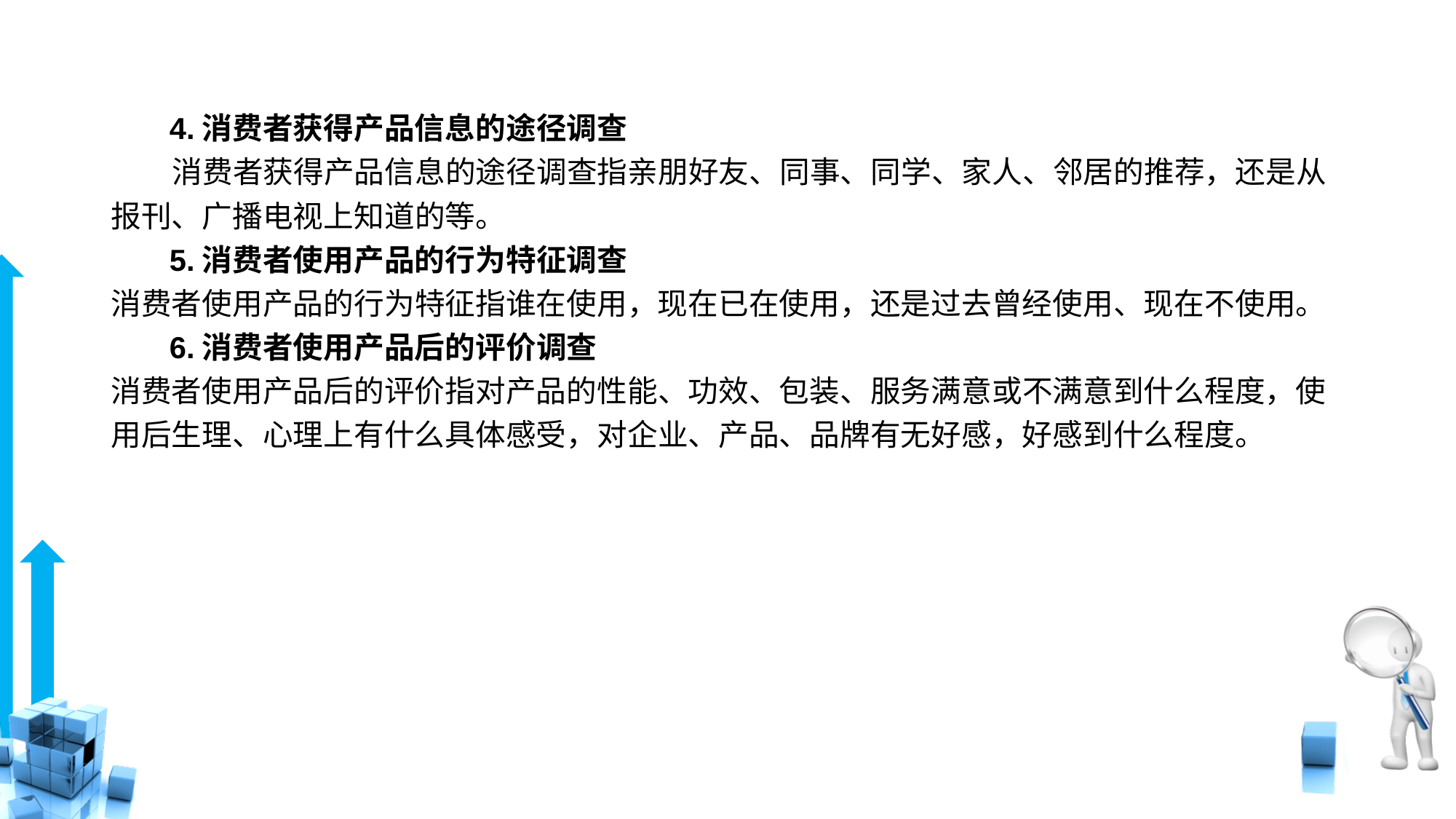

# 4.消费者获得产品信息的途径调查
        消费者获得产品信息的途径调查指亲朋好友、同事、同学、家人、邻居的推荐，还是从报刊、广播电视上知道的等。
       5.消费者使用产品的行为特征调查
消费者使用产品的行为特征指谁在使用，现在已在使用，还是过去曾经使用、现在不使用。
       6.消费者使用产品后的评价调查
消费者使用产品后的评价指对产品的性能、功效、包装、服务满意或不满意到什么程度，使用后生理、心理上有什么具体感受，对企业、产品、品牌有无好感，好感到什么程度。